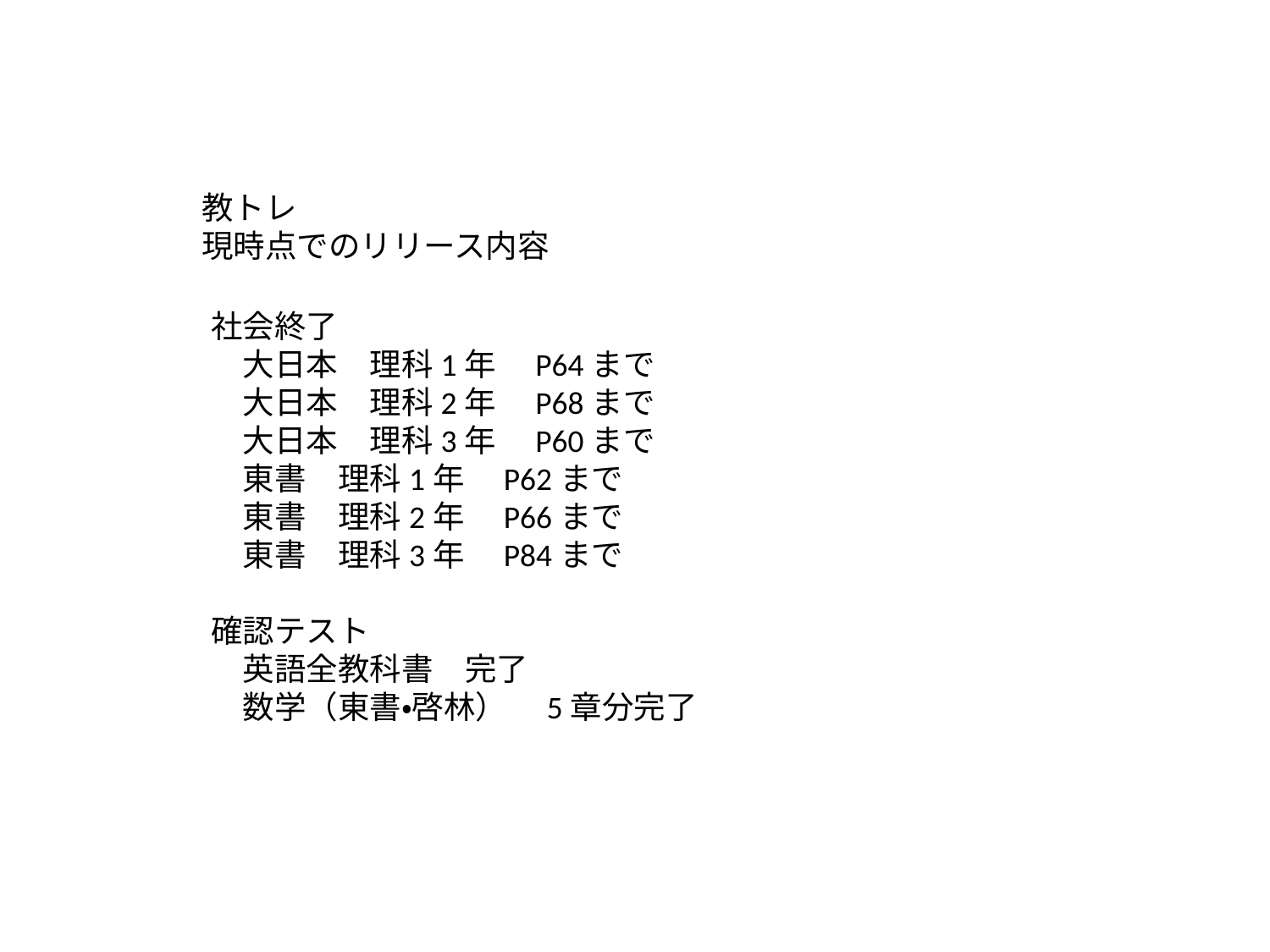

教トレ
現時点でのリリース内容
社会終了
　大日本　理科1年　P64まで
　大日本　理科2年　P68まで
　大日本　理科3年　P60まで
　東書　理科1年　P62まで
　東書　理科2年　P66まで
　東書　理科3年　P84まで

確認テスト
　英語全教科書　完了
　数学（東書・啓林）　5章分完了